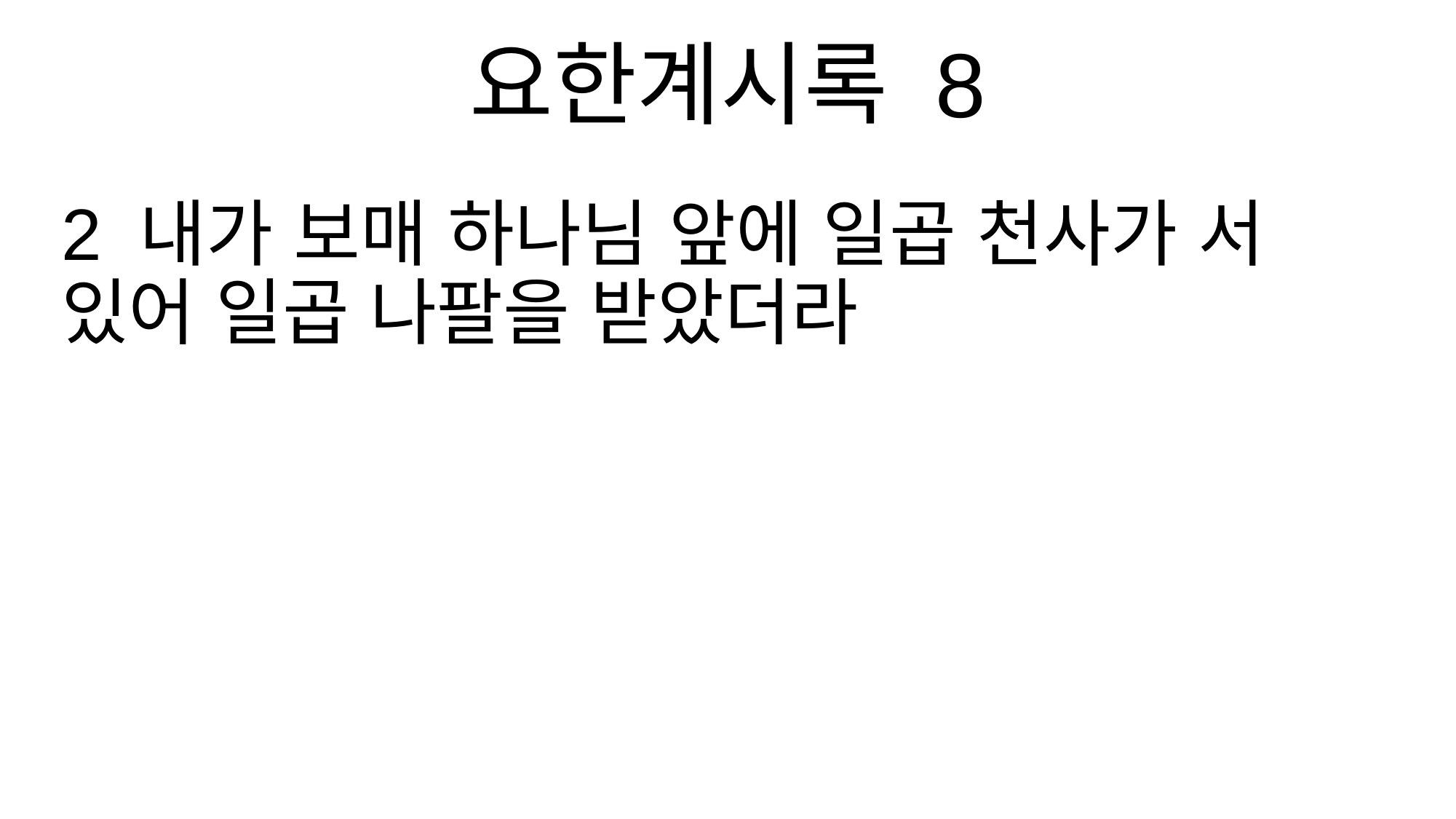

요한계시록 8
2 내가 보매 하나님 앞에 일곱 천사가 서 있어 일곱 나팔을 받았더라